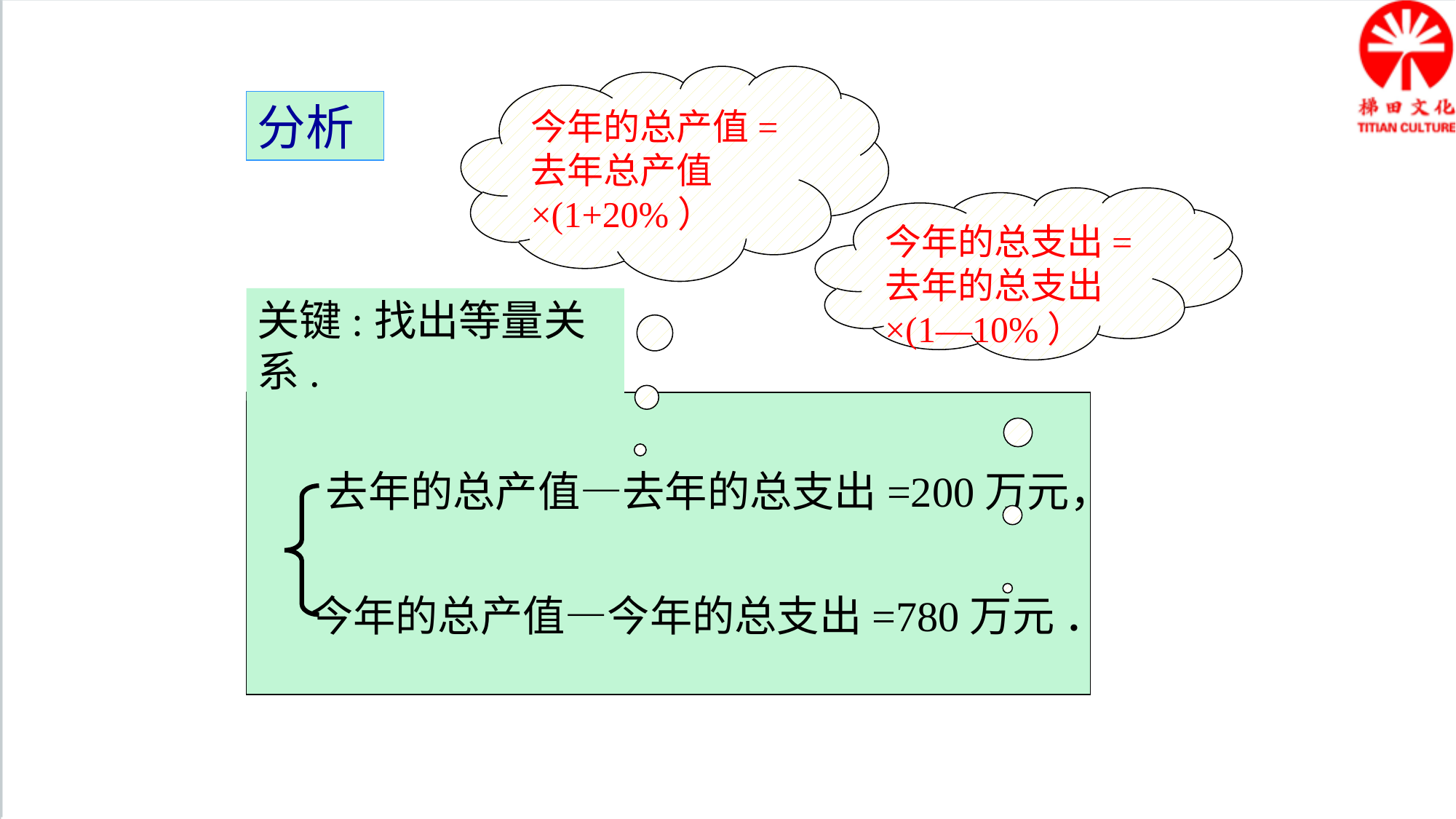

今年的总产值=
去年总产值×(1+20%）
分析
今年的总支出=去年的总支出×(1—10%）
关键:找出等量关系.

去年的总产值—去年的总支出=200万元，

今年的总产值—今年的总支出=780万元 ．